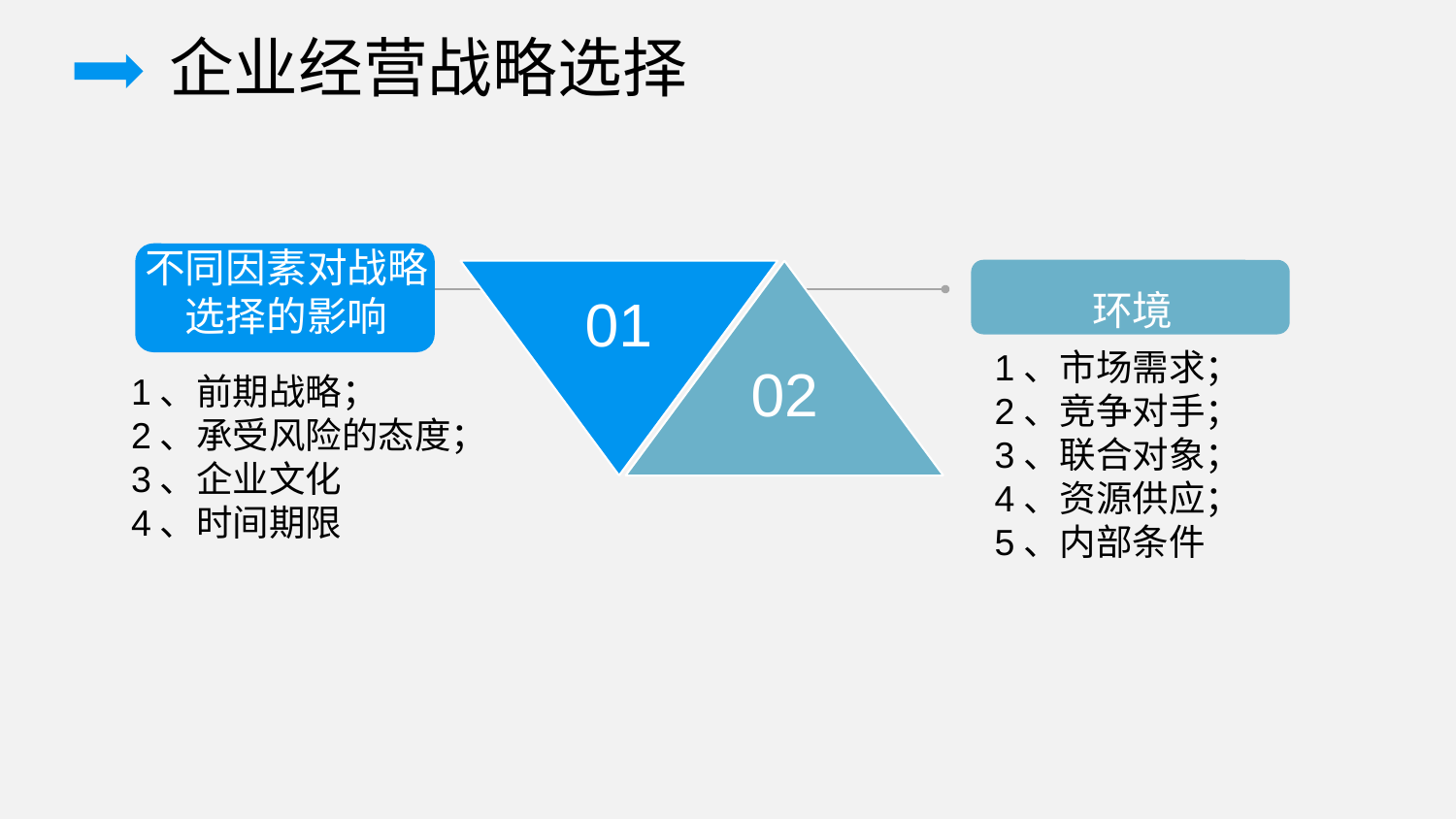

企业经营战略选择
不同因素对战略选择的影响

环境

01

02

1、市场需求；
2、竞争对手；
3、联合对象；
4、资源供应；
5、内部条件
1、前期战略；
2、承受风险的态度；
3、企业文化
4、时间期限